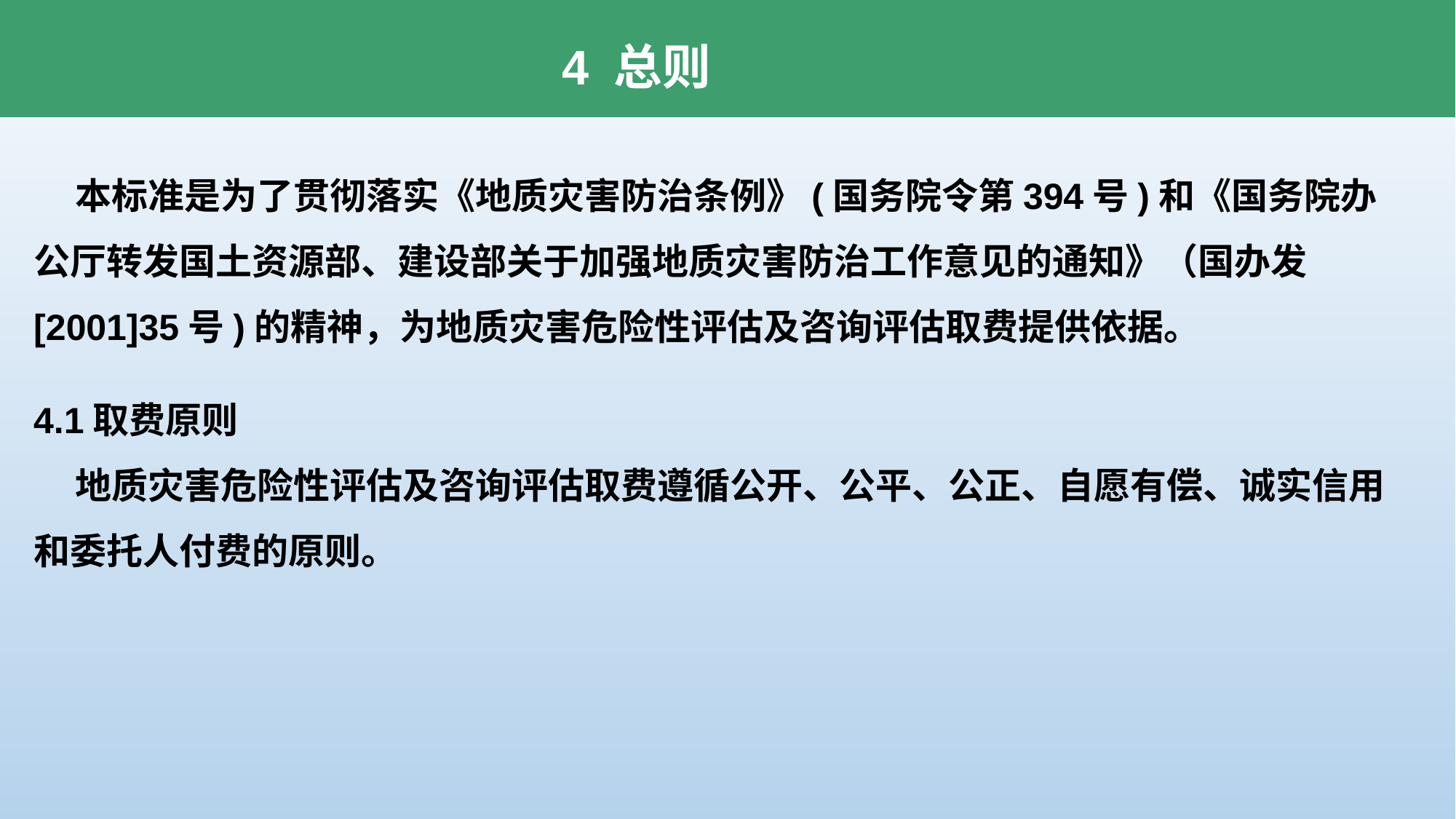

4 总则

    本标准是为了贯彻落实《地质灾害防治条例》(国务院令第394号)和《国务院办公厅转发国土资源部、建设部关于加强地质灾害防治工作意见的通知》（国办发[2001]35号)的精神，为地质灾害危险性评估及咨询评估取费提供依据。
4.1取费原则
    地质灾害危险性评估及咨询评估取费遵循公开、公平、公正、自愿有偿、诚实信用和委托人付费的原则。